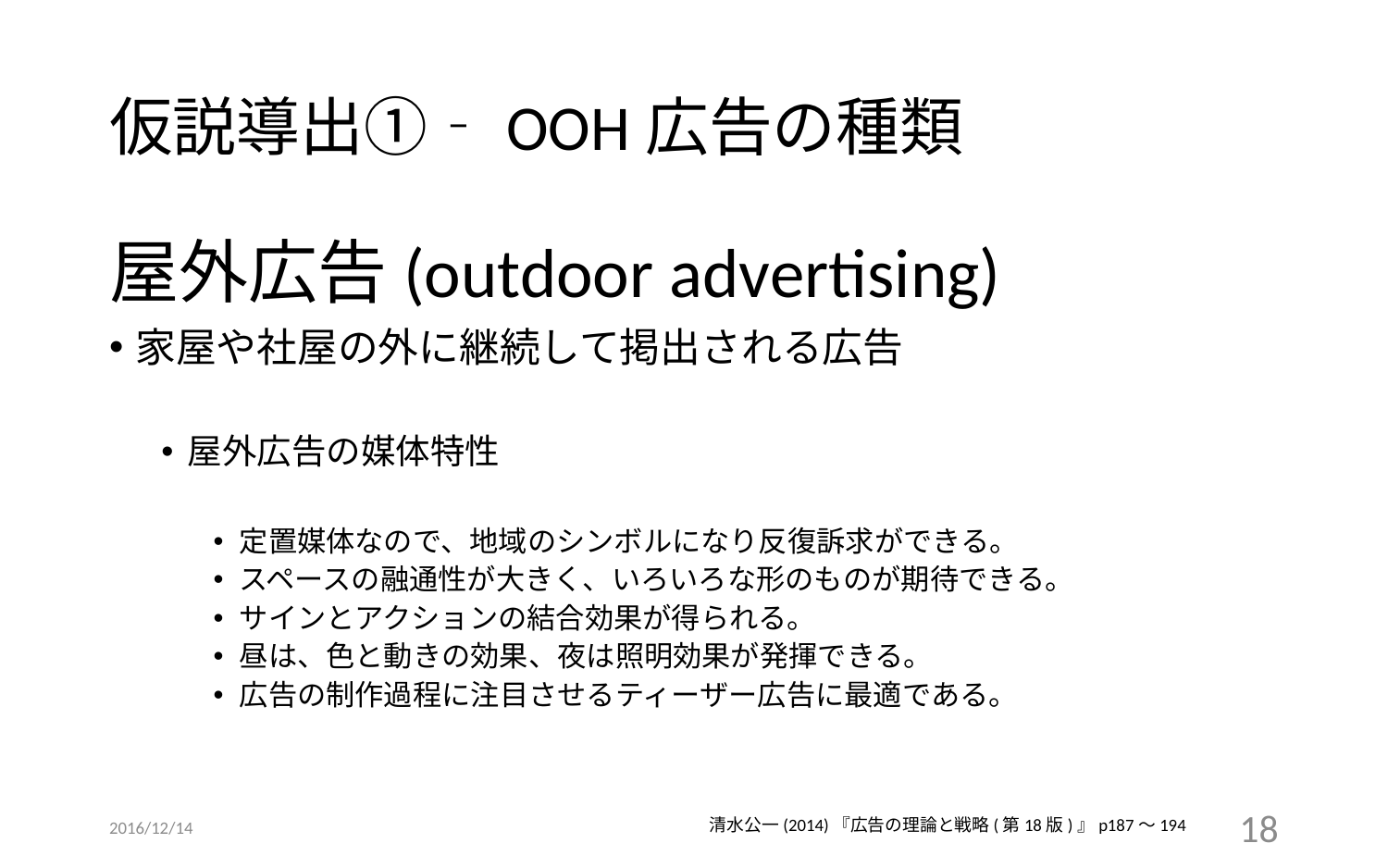

# 仮説導出①‐OOH広告の種類
屋外広告(outdoor advertising)
家屋や社屋の外に継続して掲出される広告

屋外広告の媒体特性

定置媒体なので、地域のシンボルになり反復訴求ができる。
スペースの融通性が大きく、いろいろな形のものが期待できる。
サインとアクションの結合効果が得られる。
昼は、色と動きの効果、夜は照明効果が発揮できる。
広告の制作過程に注目させるティーザー広告に最適である。

清水公一(2014)『広告の理論と戦略(第18版)』p187～194
2016/12/14
18